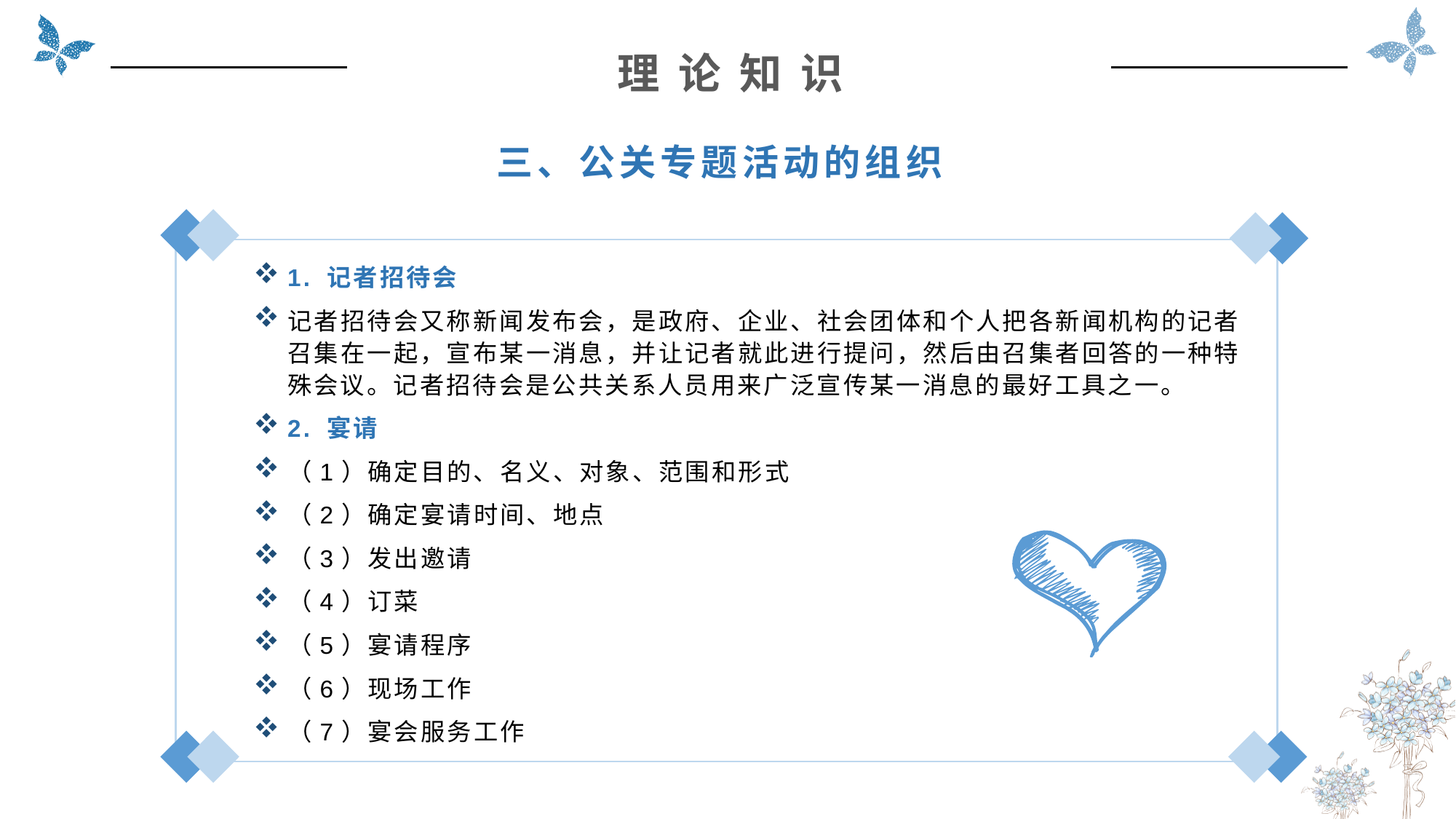

理 论 知 识
三、公关专题活动的组织

1. 记者招待会
记者招待会又称新闻发布会，是政府、企业、社会团体和个人把各新闻机构的记者召集在一起，宣布某一消息，并让记者就此进行提问，然后由召集者回答的一种特殊会议。记者招待会是公共关系人员用来广泛宣传某一消息的最好工具之一。
2. 宴请
（1）确定目的、名义、对象、范围和形式
（2）确定宴请时间、地点
（3）发出邀请
（4）订菜
（5）宴请程序
（6）现场工作
（7）宴会服务工作